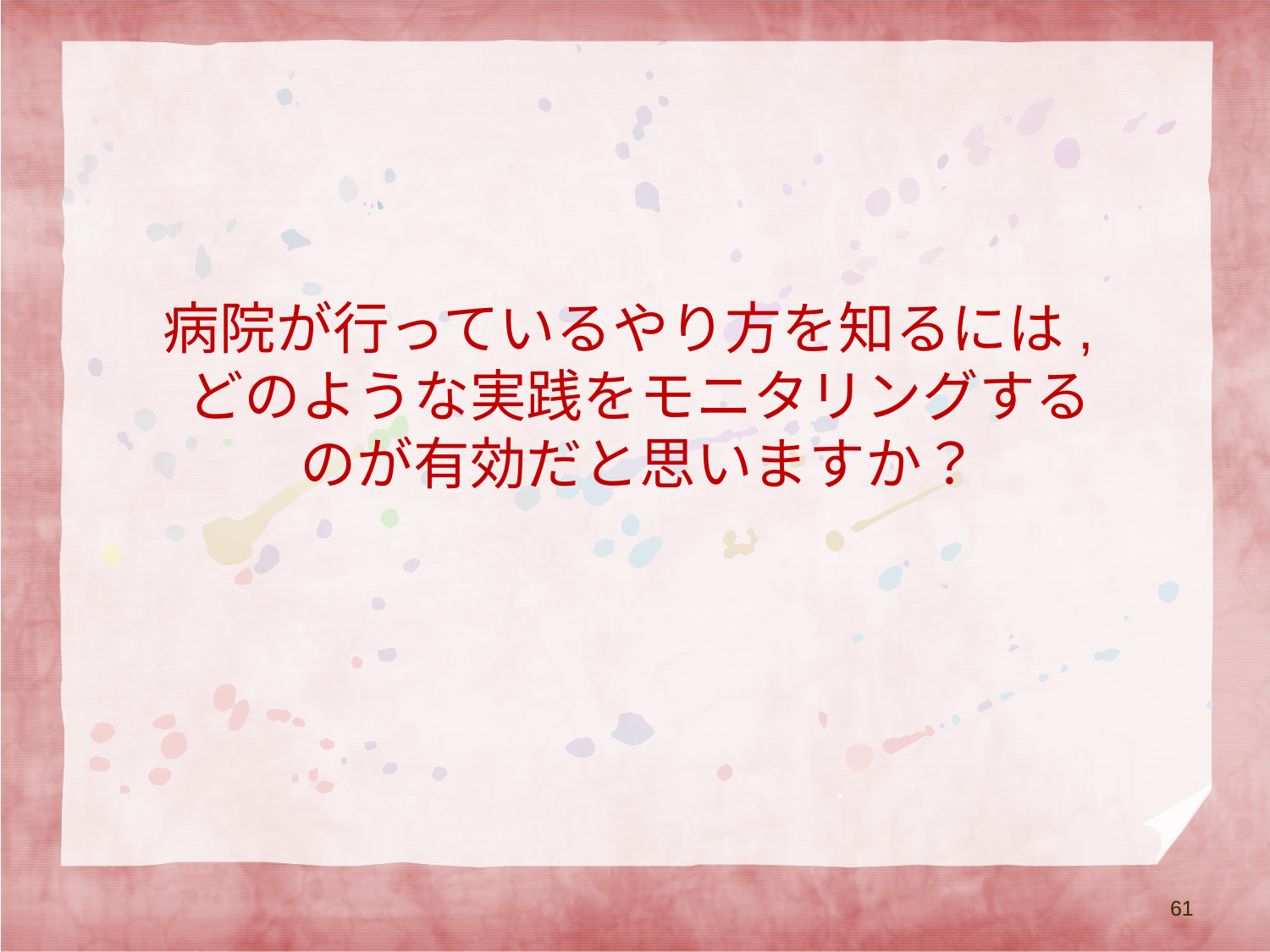

#
  病院が行っているやり方を知るには,どのような実践をモニタリングするのが有効だと思いますか？
61